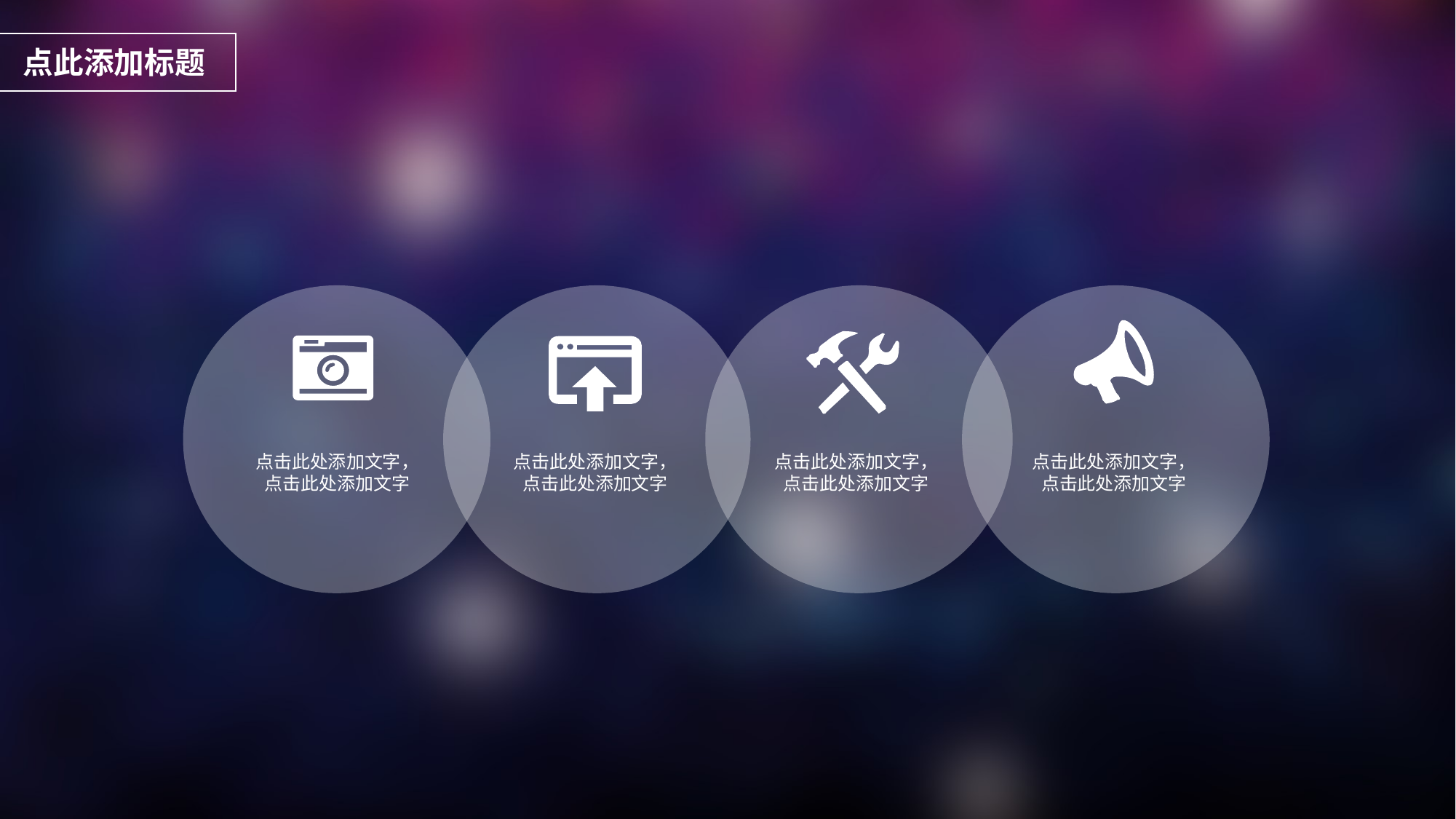

点此添加标题

点击此处添加文字，点击此处添加文字
点击此处添加文字，点击此处添加文字
点击此处添加文字，点击此处添加文字
点击此处添加文字，点击此处添加文字